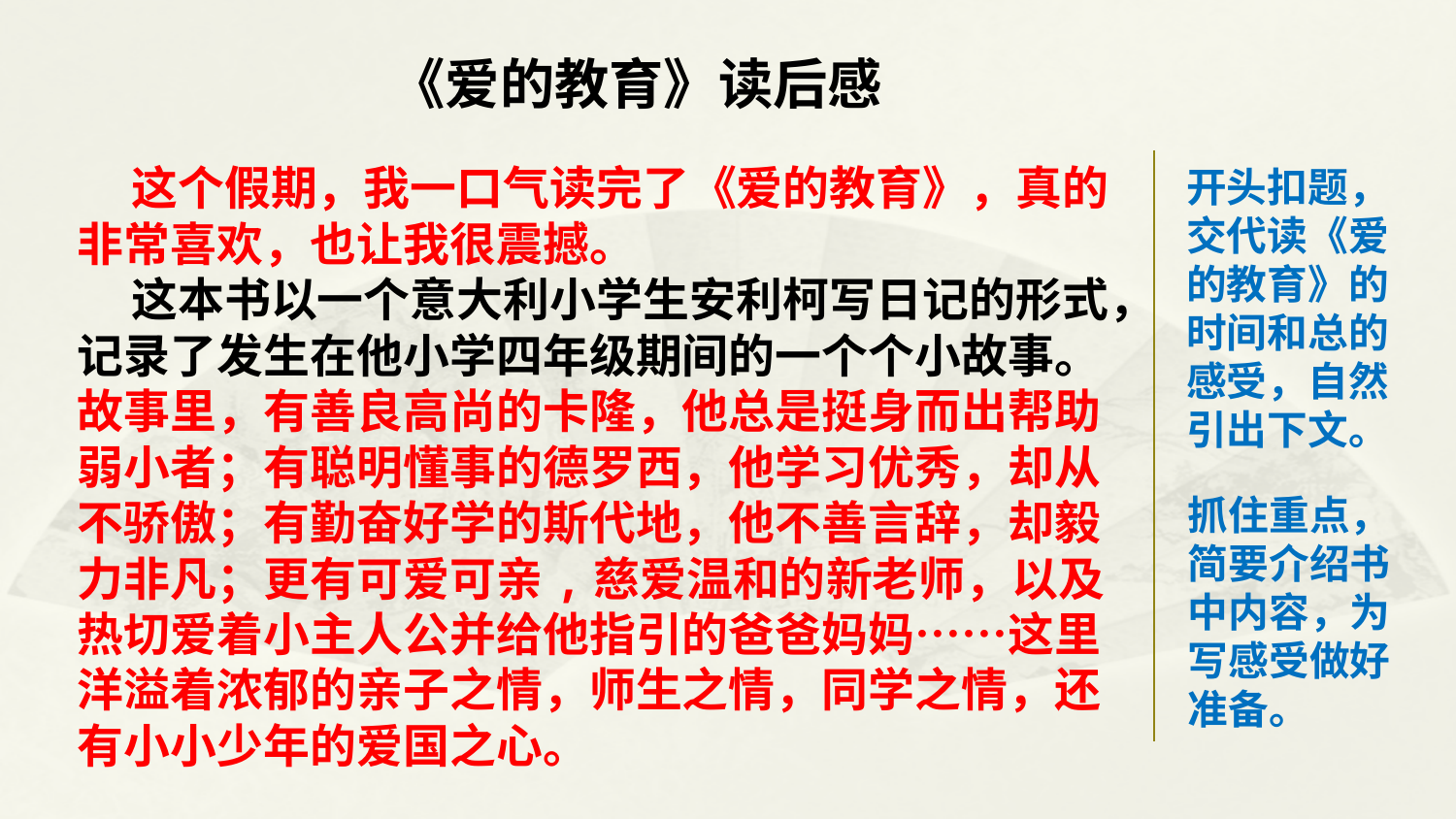

《爱的教育》读后感
    这个假期，我一口气读完了《爱的教育》，真的非常喜欢，也让我很震撼。
    这本书以一个意大利小学生安利柯写日记的形式，记录了发生在他小学四年级期间的一个个小故事。故事里，有善良高尚的卡隆，他总是挺身而出帮助弱小者；有聪明懂事的德罗西，他学习优秀，却从不骄傲；有勤奋好学的斯代地，他不善言辞，却毅力非凡；更有可爱可亲,慈爱温和的新老师，以及热切爱着小主人公并给他指引的爸爸妈妈……这里洋溢着浓郁的亲子之情，师生之情，同学之情，还有小小少年的爱国之心。
开头扣题，交代读《爱的教育》的时间和总的感受，自然引出下文。
抓住重点，简要介绍书中内容，为写感受做好准备。